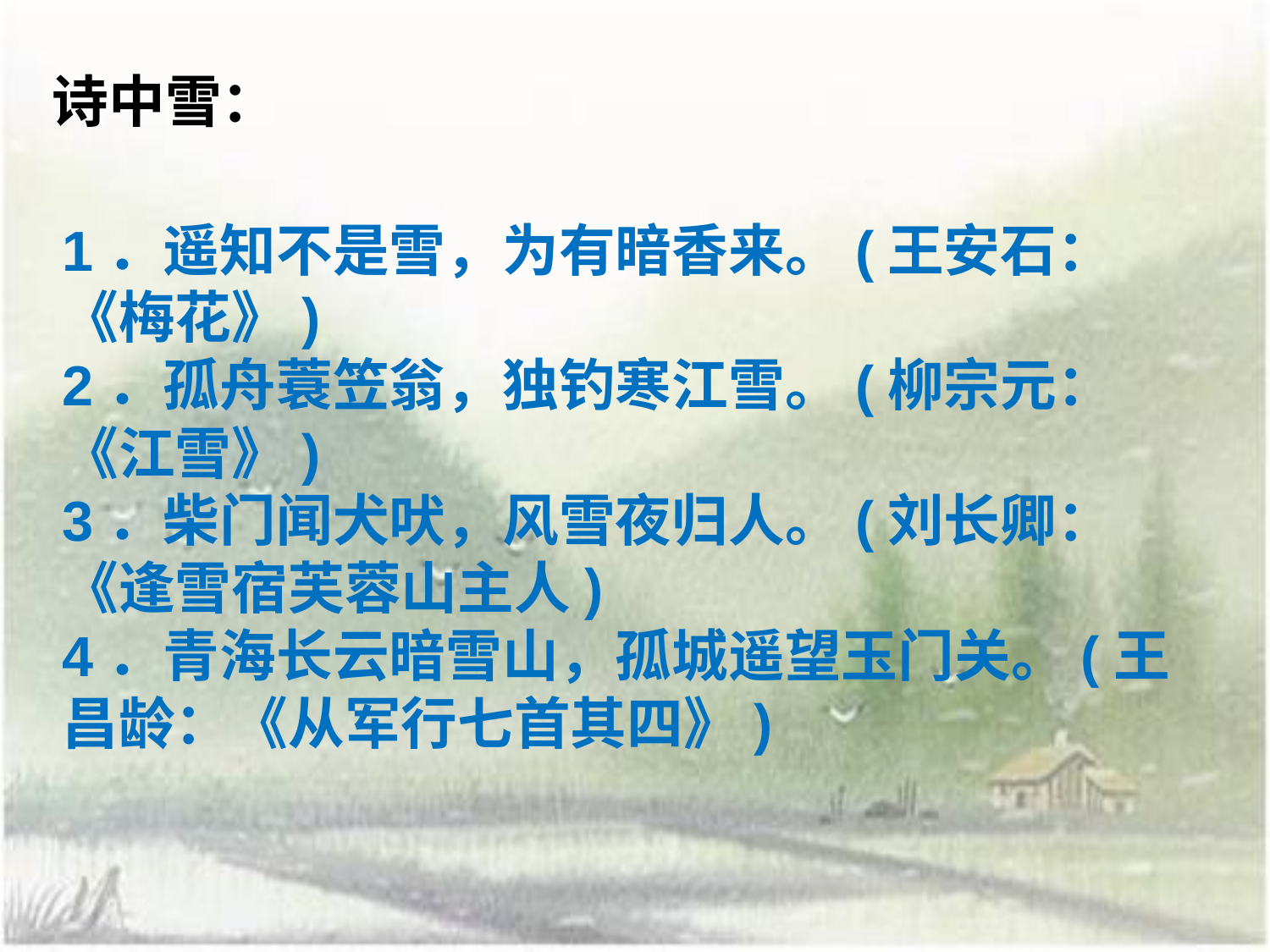

诗中雪：
1．遥知不是雪，为有暗香来。(王安石：《梅花》)
2．孤舟蓑笠翁，独钓寒江雪。(柳宗元：《江雪》)
3．柴门闻犬吠，风雪夜归人。(刘长卿：《逢雪宿芙蓉山主人)
4．青海长云暗雪山，孤城遥望玉门关。(王昌龄：《从军行七首其四》)